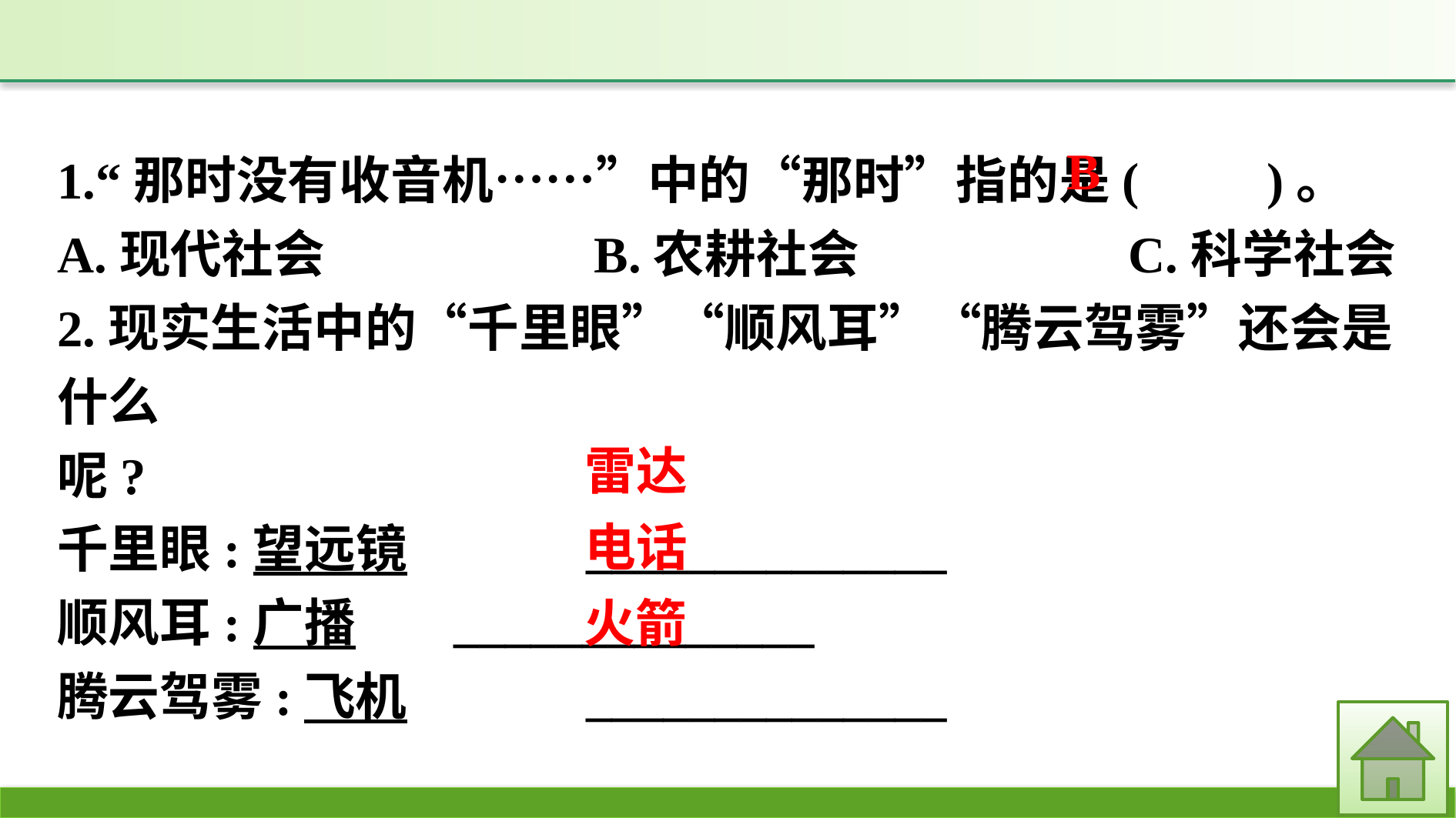

1.“那时没有收音机……”中的“那时”指的是(　　)。
A.现代社会　　　　　B.农耕社会　　　　　C.科学社会
2.现实生活中的“千里眼”“顺风耳”“腾云驾雾”还会是什么
呢?
千里眼:望远镜　	______________
顺风耳:广播　	______________
腾云驾雾:飞机　	______________
B
雷达
电话
火箭